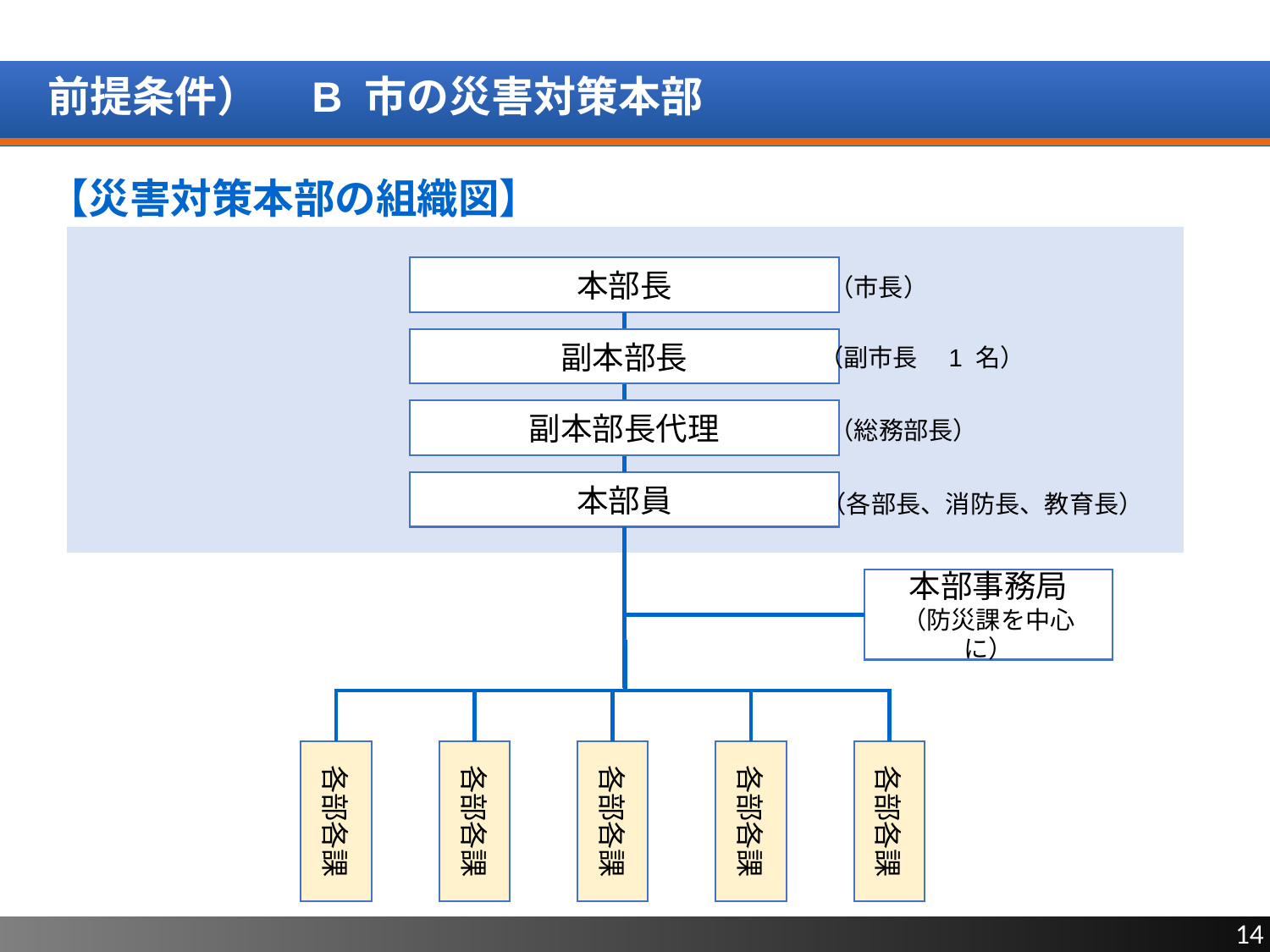

# 前提条件）　B 市の災害対策本部
【災害対策本部の組織図】

本部長
（市長）
副本部長
（副市長　1 名）
副本部長代理
（総務部長）
本部員
（各部長、消防長、教育長）
本部事務局
（防災課を中心に）

各部各課
各部各課
各部各課
各部各課
各部各課
14